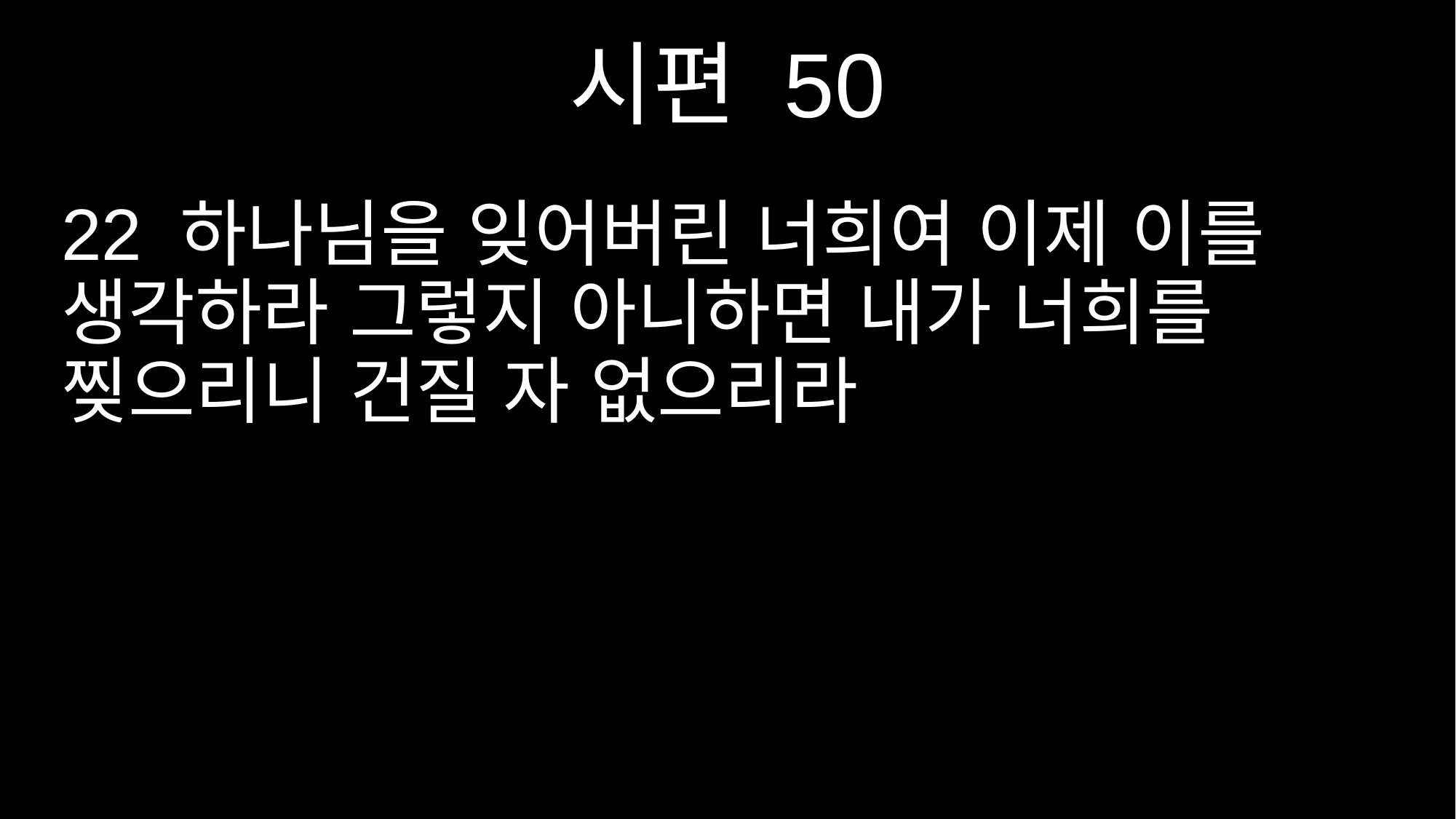

시편 50
22 하나님을 잊어버린 너희여 이제 이를 생각하라 그렇지 아니하면 내가 너희를 찢으리니 건질 자 없으리라